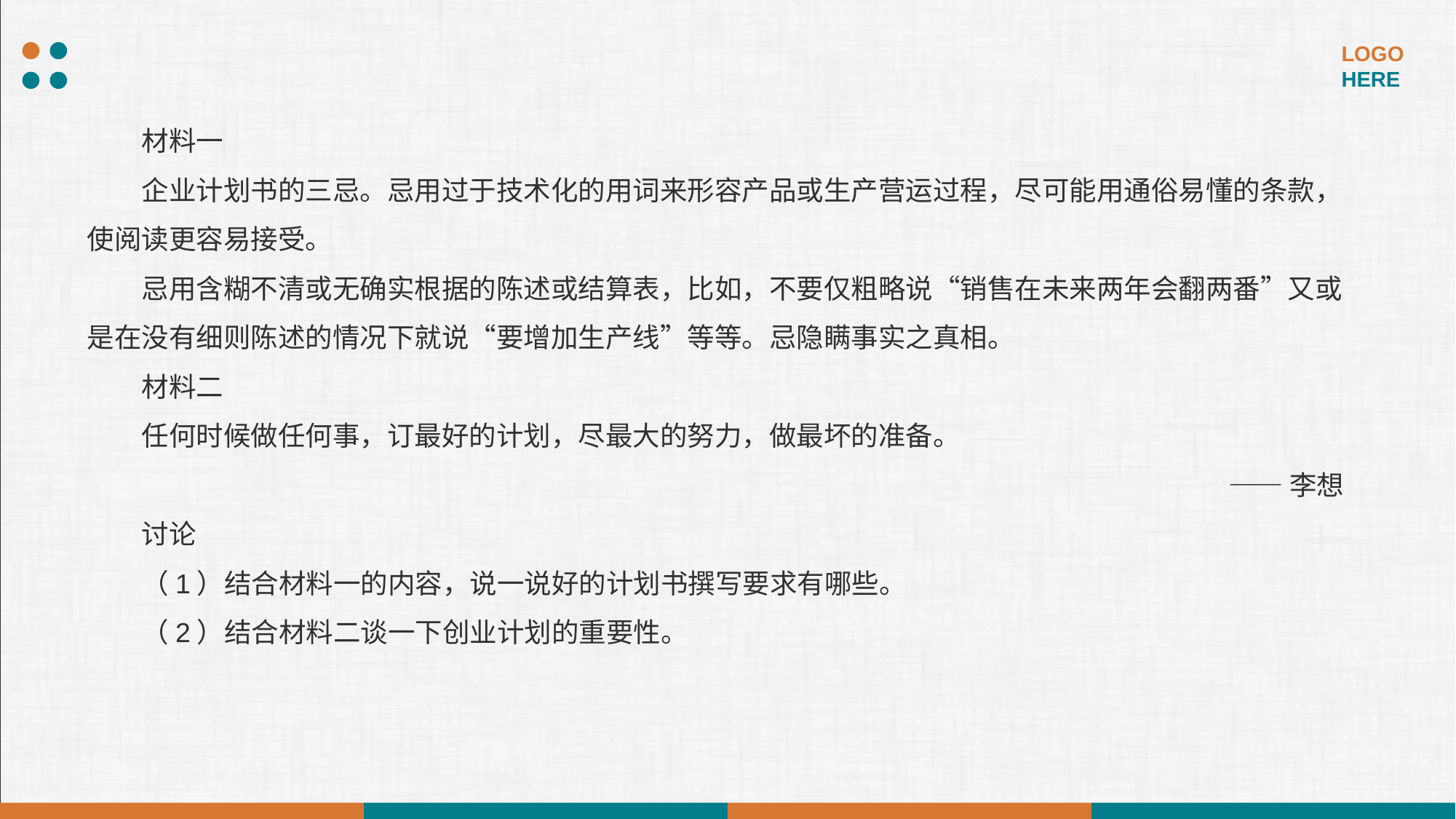

材料一
企业计划书的三忌。忌用过于技术化的用词来形容产品或生产营运过程，尽可能用通俗易懂的条款，使阅读更容易接受。
忌用含糊不清或无确实根据的陈述或结算表，比如，不要仅粗略说“销售在未来两年会翻两番”又或是在没有细则陈述的情况下就说“要增加生产线”等等。忌隐瞒事实之真相。
材料二
任何时候做任何事，订最好的计划，尽最大的努力，做最坏的准备。
——李想
讨论
（1）结合材料一的内容，说一说好的计划书撰写要求有哪些。
（2）结合材料二谈一下创业计划的重要性。